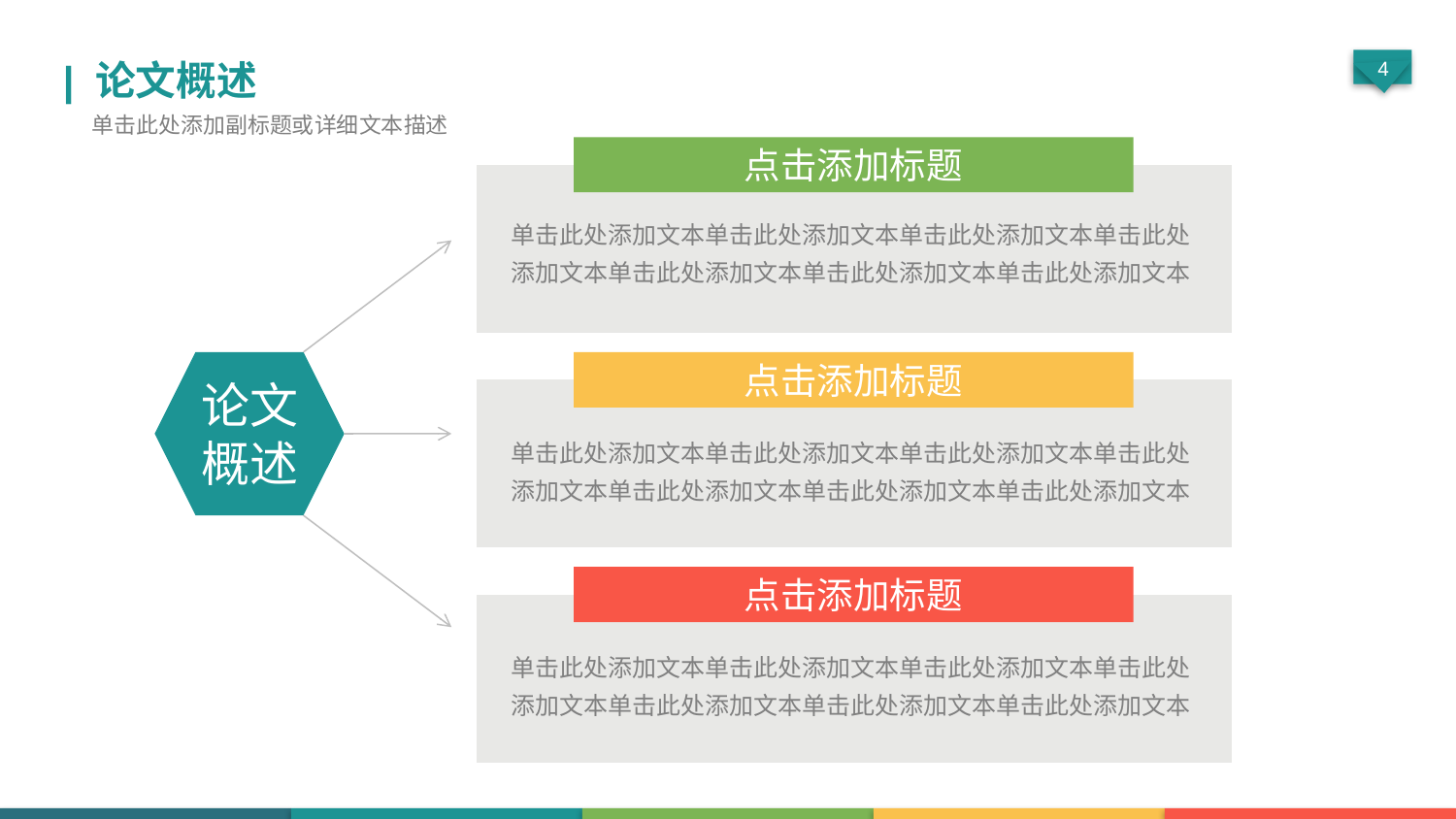

| 论文概述
单击此处添加副标题或详细文本描述
点击添加标题

单击此处添加文本单击此处添加文本单击此处添加文本单击此处添加文本单击此处添加文本单击此处添加文本单击此处添加文本
点击添加标题
论文概述

单击此处添加文本单击此处添加文本单击此处添加文本单击此处添加文本单击此处添加文本单击此处添加文本单击此处添加文本
点击添加标题

单击此处添加文本单击此处添加文本单击此处添加文本单击此处添加文本单击此处添加文本单击此处添加文本单击此处添加文本